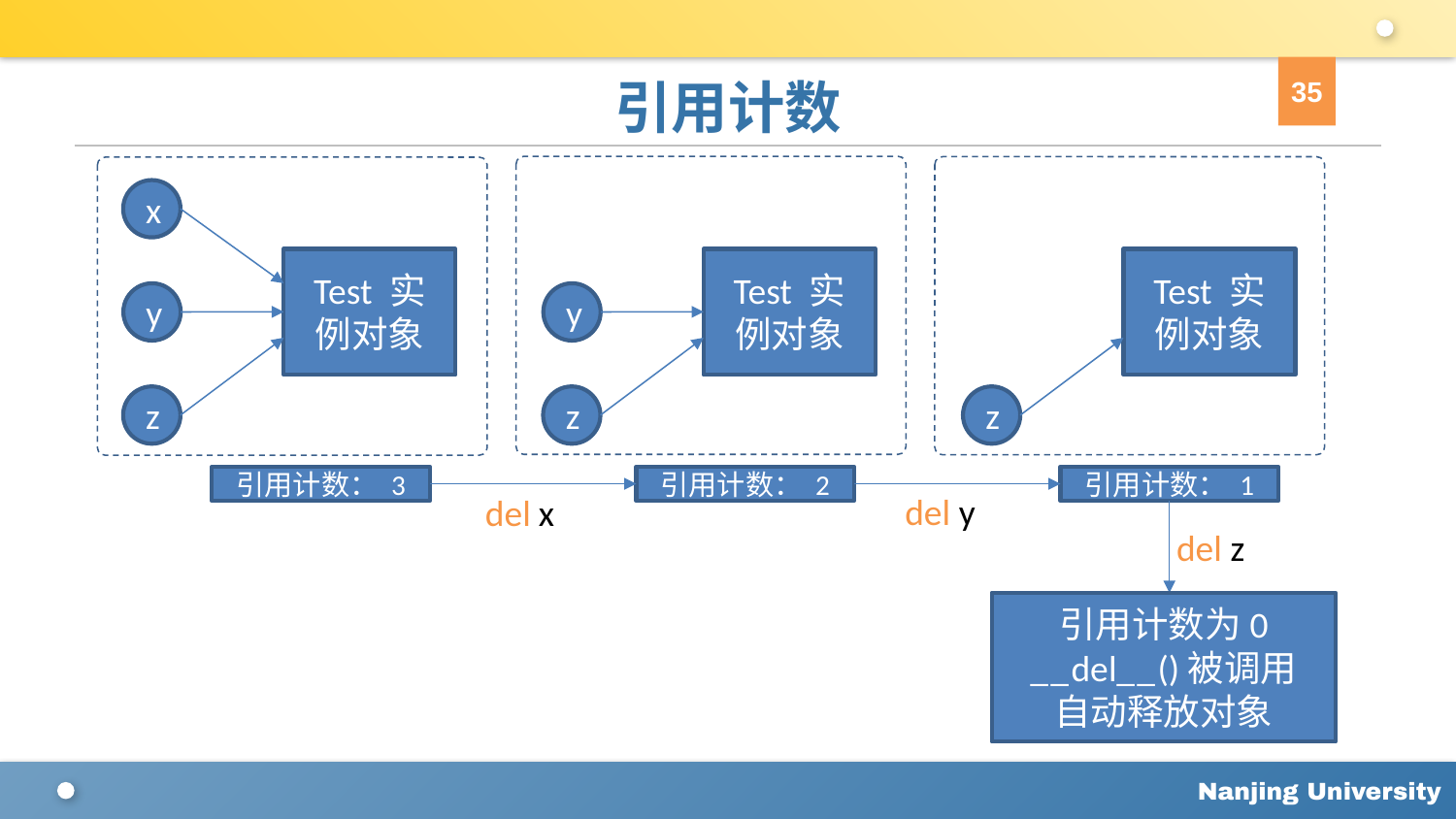

35
# 引用计数

x
Test 实例对象
y
z
Test 实例对象
y
z
Test 实例对象
z
引用计数： 3
引用计数： 2
引用计数： 1
del y
del x
del z
引用计数为0
__del__()被调用
自动释放对象